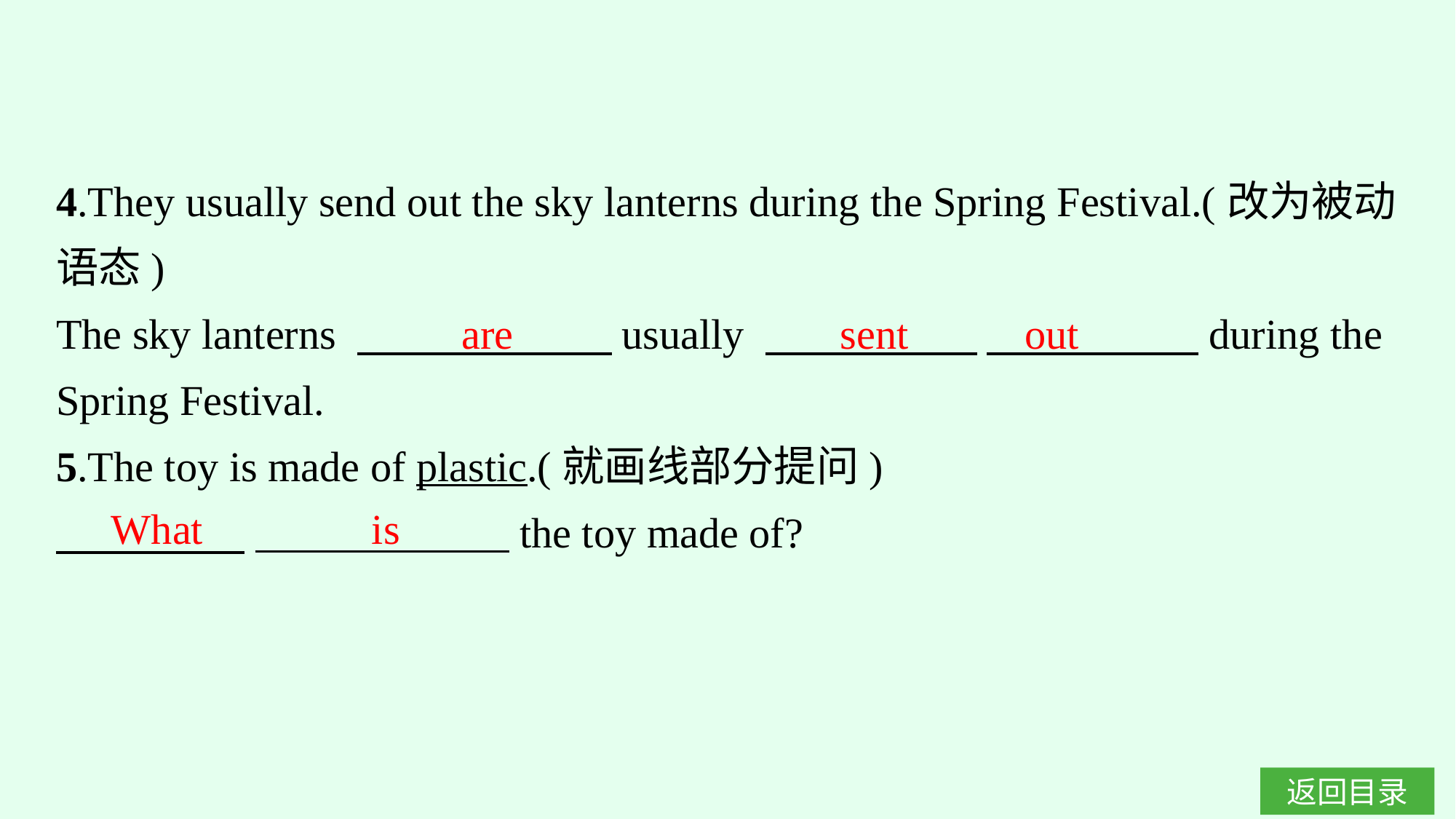

4.They usually send out the sky lanterns during the Spring Festival.(改为被动语态)
The sky lanterns 　　　　　　usually 　　　　　 　　　　　during the Spring Festival.
5.The toy is made of plastic.(就画线部分提问)
　　  　　 　　　　　　the toy made of?
are                               sent           out
What                is